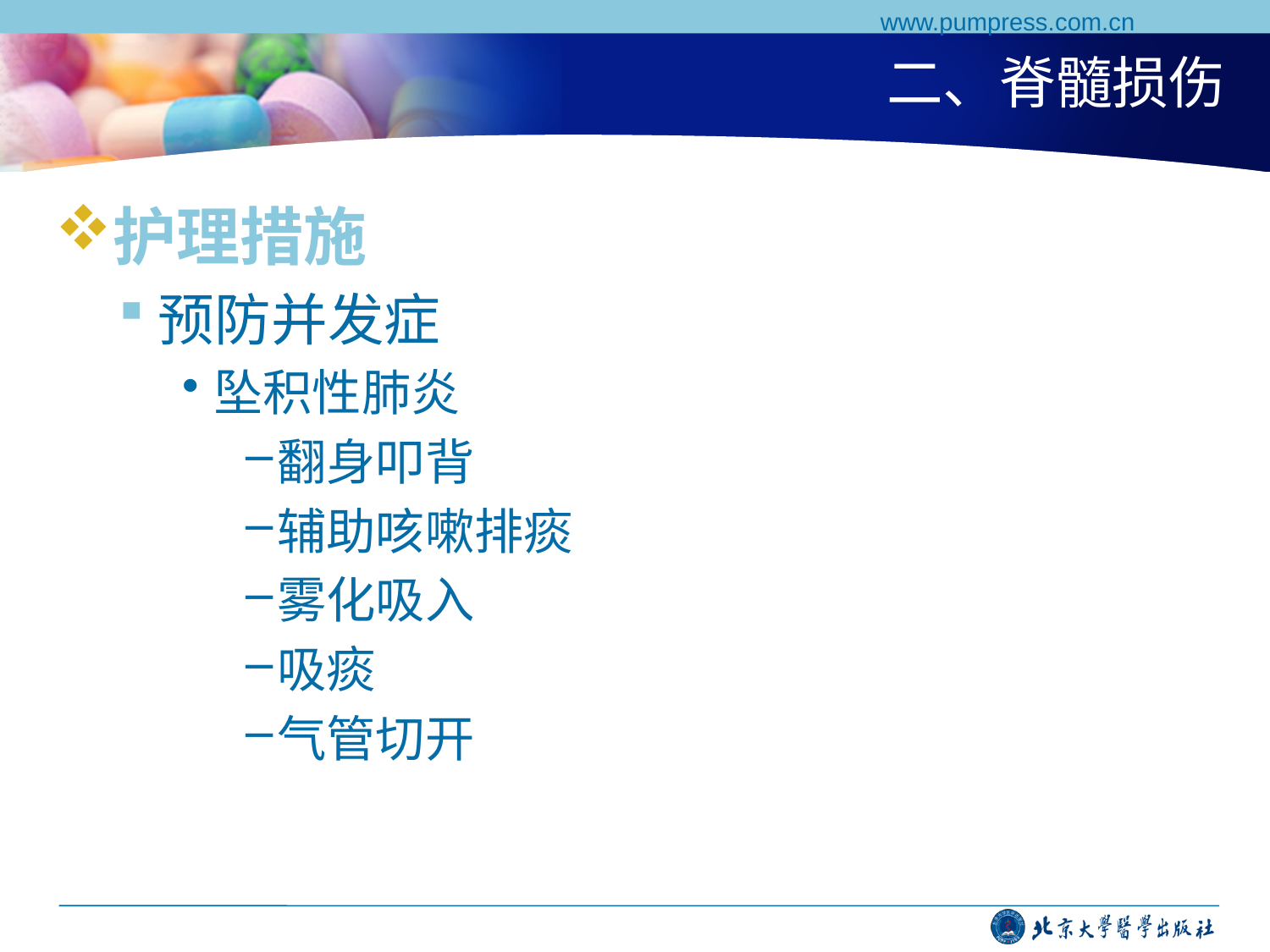

www.pumpress.com.cn
# 二、脊髓损伤
护理措施
预防并发症
坠积性肺炎
翻身叩背
辅助咳嗽排痰
雾化吸入
吸痰
气管切开